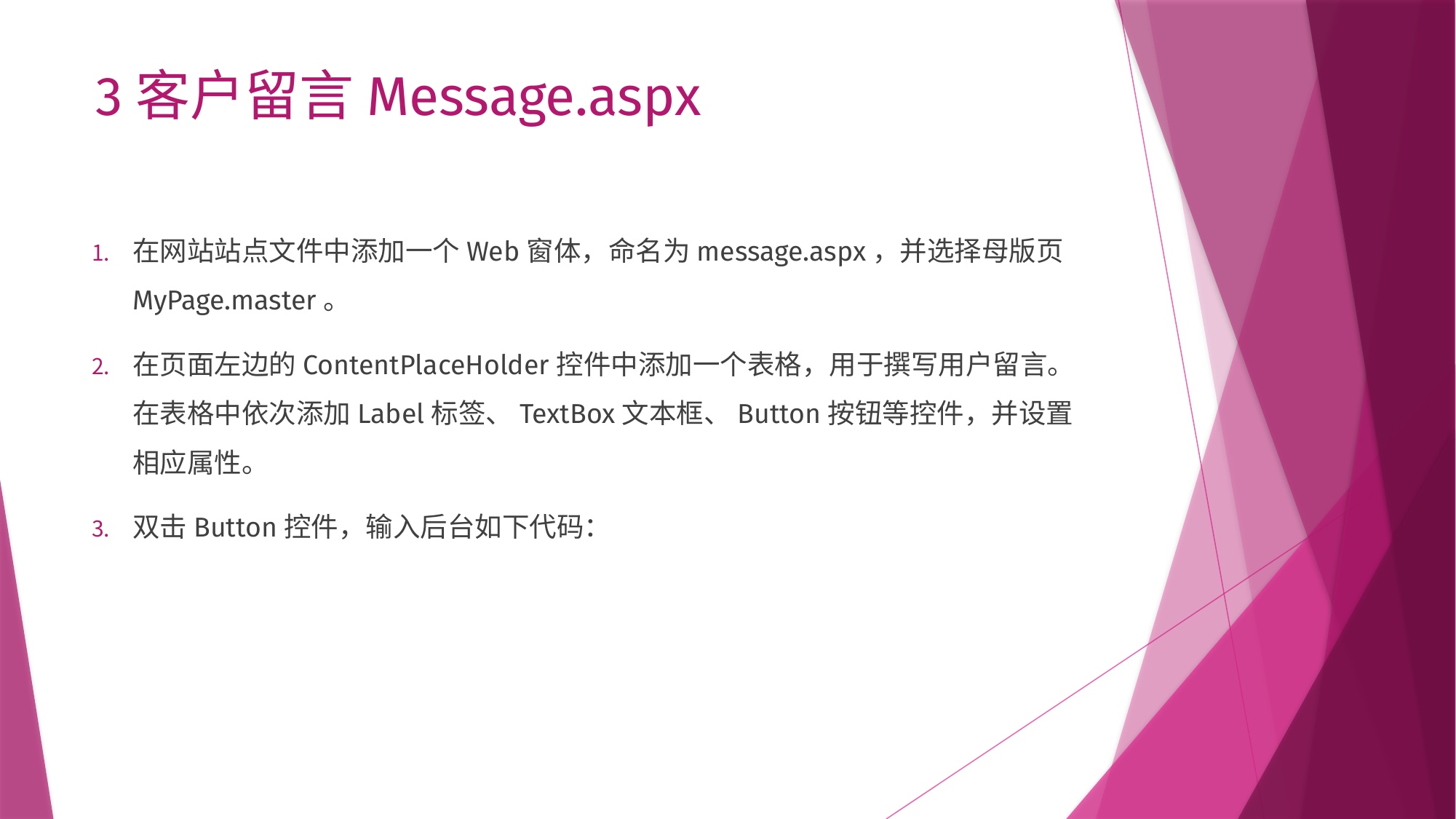

# 3客户留言Message.aspx
在网站站点文件中添加一个Web窗体，命名为message.aspx，并选择母版页MyPage.master。
在页面左边的ContentPlaceHolder控件中添加一个表格，用于撰写用户留言。在表格中依次添加Label标签、TextBox文本框、Button按钮等控件，并设置相应属性。
双击Button控件，输入后台如下代码：